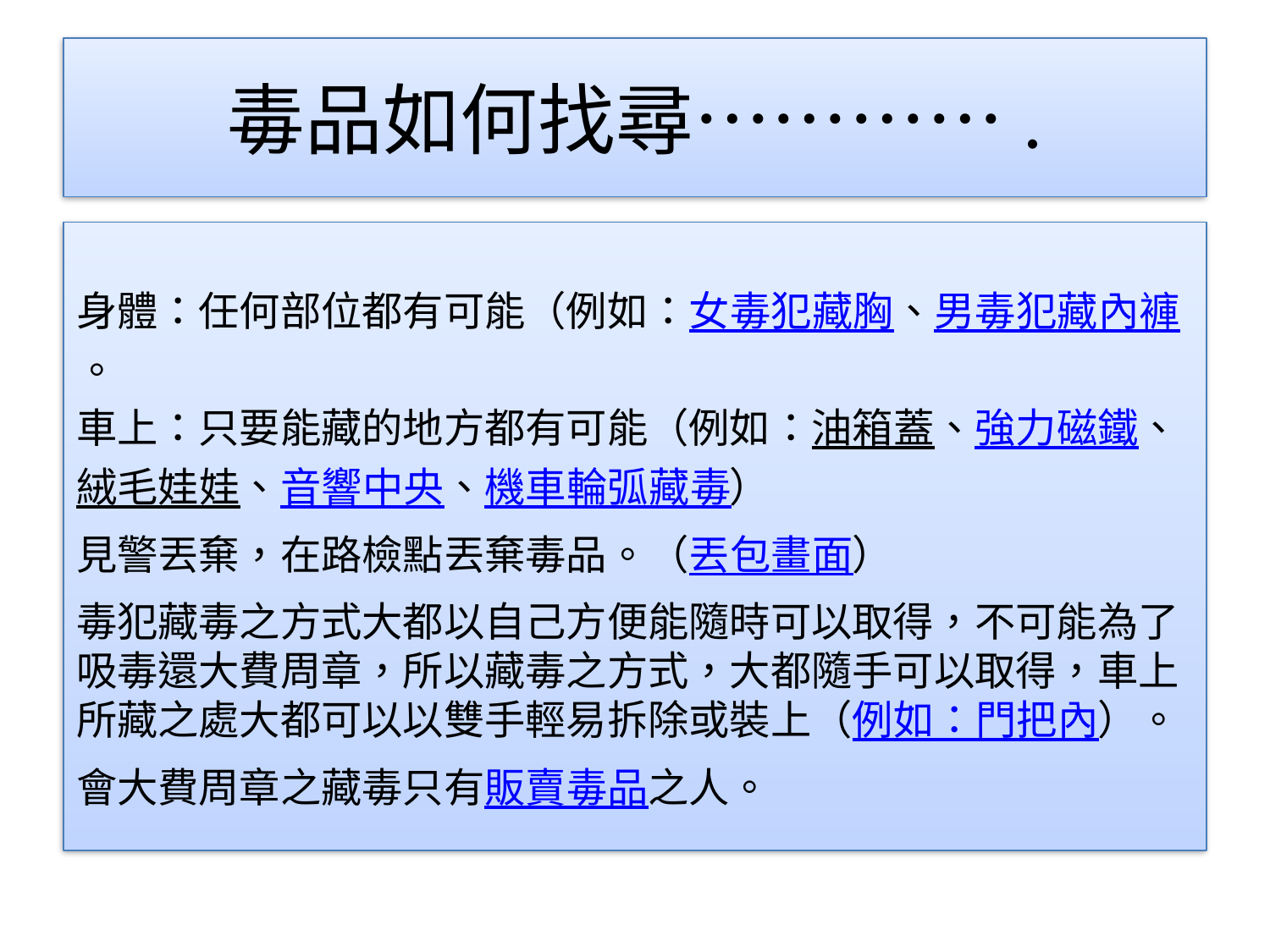

# 毒品如何找尋………….

身體：任何部位都有可能（例如：女毒犯藏胸、男毒犯藏內褲。
車上：只要能藏的地方都有可能（例如：油箱蓋、強力磁鐵、絨毛娃娃、音響中央、機車輪弧藏毒）
見警丟棄，在路檢點丟棄毒品。（丟包畫面）
毒犯藏毒之方式大都以自己方便能隨時可以取得，不可能為了吸毒還大費周章，所以藏毒之方式，大都隨手可以取得，車上所藏之處大都可以以雙手輕易拆除或裝上（例如：門把內）。
會大費周章之藏毒只有販賣毒品之人。